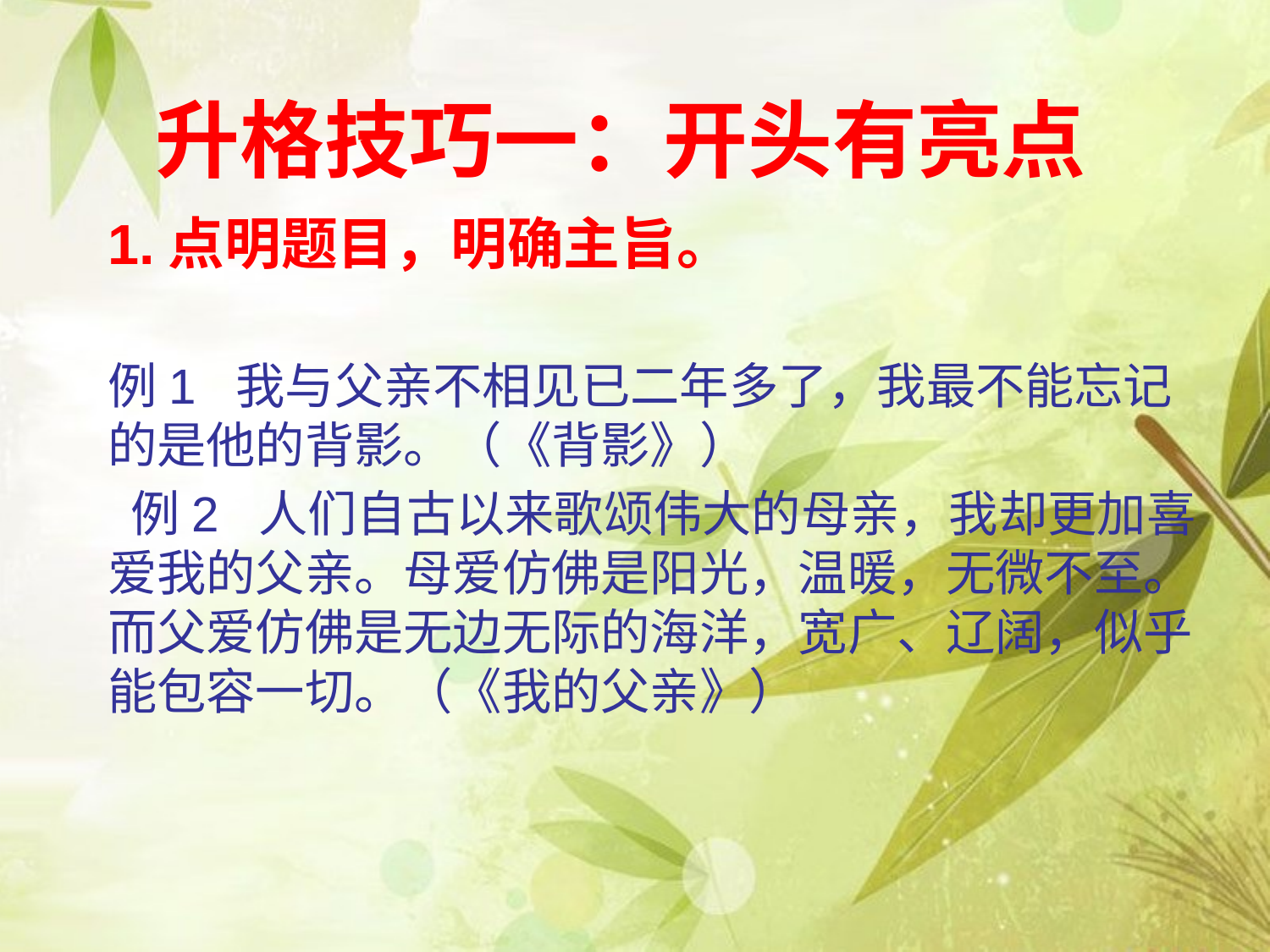

# 升格技巧一：开头有亮点
1.点明题目，明确主旨。

例1  我与父亲不相见已二年多了，我最不能忘记的是他的背影。（《背影》）
 例2  人们自古以来歌颂伟大的母亲，我却更加喜爱我的父亲。母爱仿佛是阳光，温暖，无微不至。而父爱仿佛是无边无际的海洋，宽广、辽阔，似乎能包容一切。（《我的父亲》）